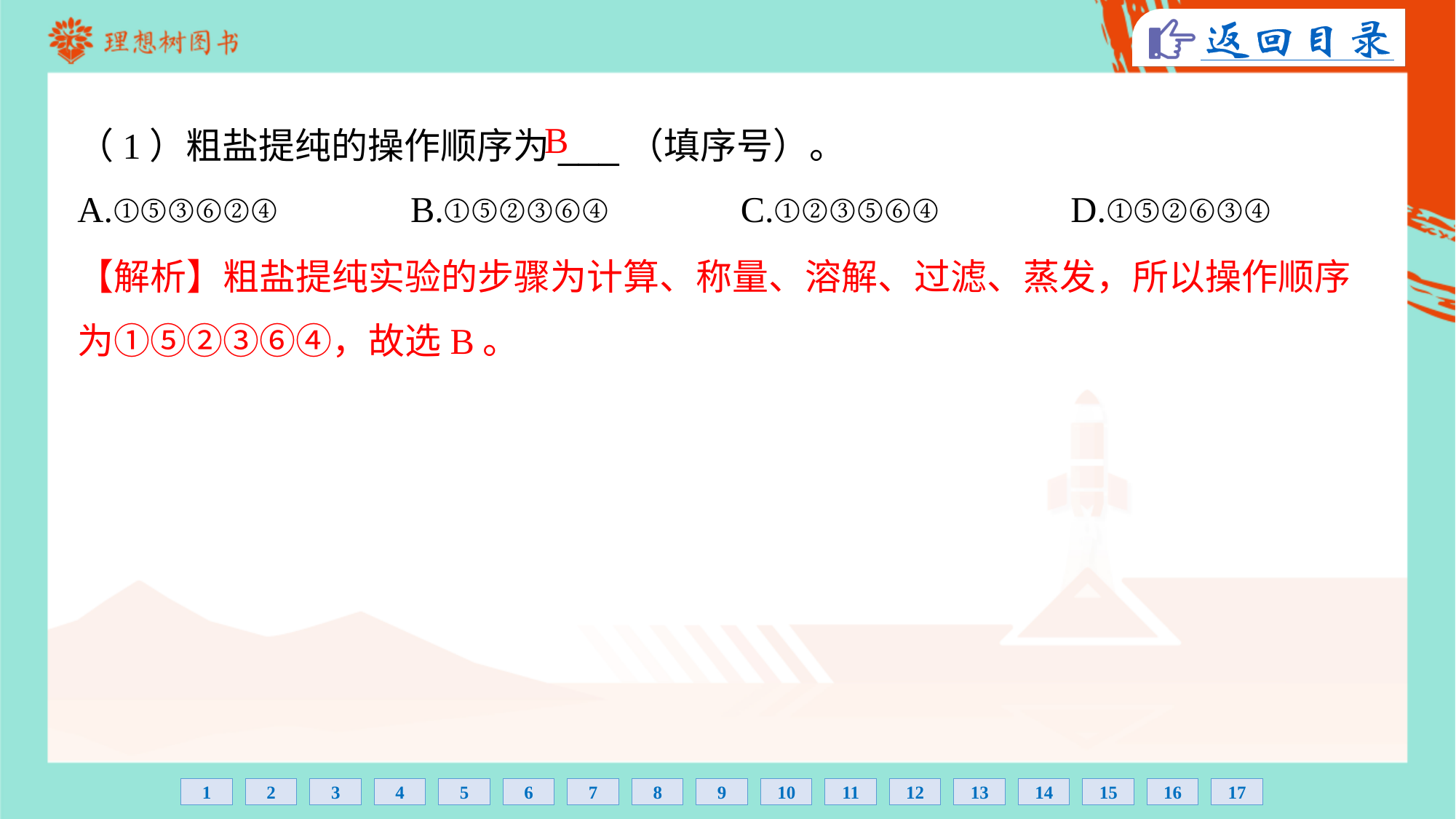

B
（1）粗盐提纯的操作顺序为___（填序号）。
A.①⑤③⑥②④	B.①⑤②③⑥④	C.①②③⑤⑥④	D.①⑤②⑥③④
【解析】粗盐提纯实验的步骤为计算、称量、溶解、过滤、蒸发，所以操作顺序
为①⑤②③⑥④，故选B。